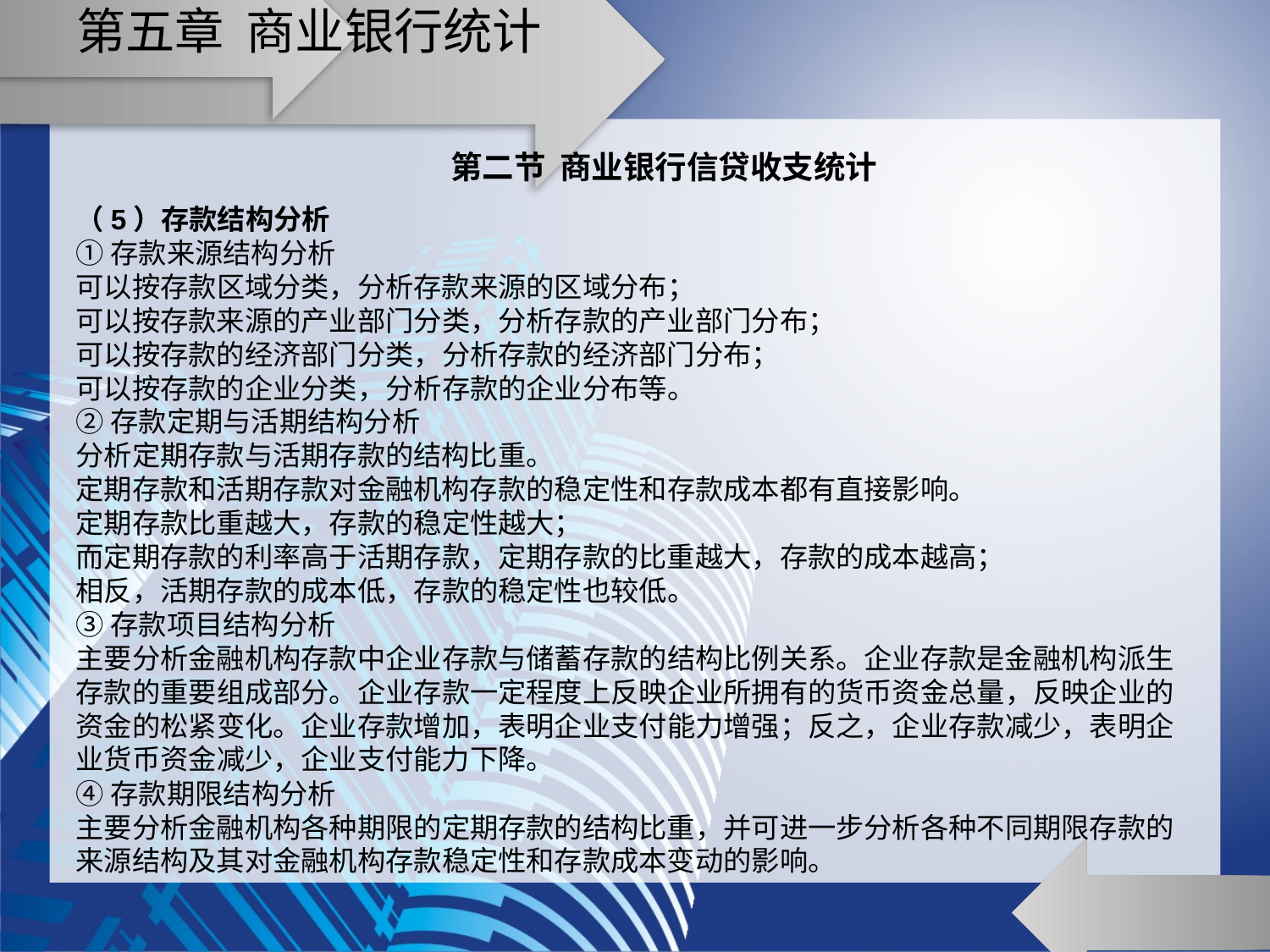

# 第五章  商业银行统计
第二节  商业银行信贷收支统计
（5）存款结构分析
①存款来源结构分析
可以按存款区域分类，分析存款来源的区域分布；
可以按存款来源的产业部门分类，分析存款的产业部门分布；
可以按存款的经济部门分类，分析存款的经济部门分布；
可以按存款的企业分类，分析存款的企业分布等。
②存款定期与活期结构分析
分析定期存款与活期存款的结构比重。
定期存款和活期存款对金融机构存款的稳定性和存款成本都有直接影响。
定期存款比重越大，存款的稳定性越大；
而定期存款的利率高于活期存款，定期存款的比重越大，存款的成本越高；
相反，活期存款的成本低，存款的稳定性也较低。
③存款项目结构分析
主要分析金融机构存款中企业存款与储蓄存款的结构比例关系。企业存款是金融机构派生存款的重要组成部分。企业存款一定程度上反映企业所拥有的货币资金总量，反映企业的资金的松紧变化。企业存款增加，表明企业支付能力增强；反之，企业存款减少，表明企业货币资金减少，企业支付能力下降。
④存款期限结构分析
主要分析金融机构各种期限的定期存款的结构比重，并可进一步分析各种不同期限存款的来源结构及其对金融机构存款稳定性和存款成本变动的影响。